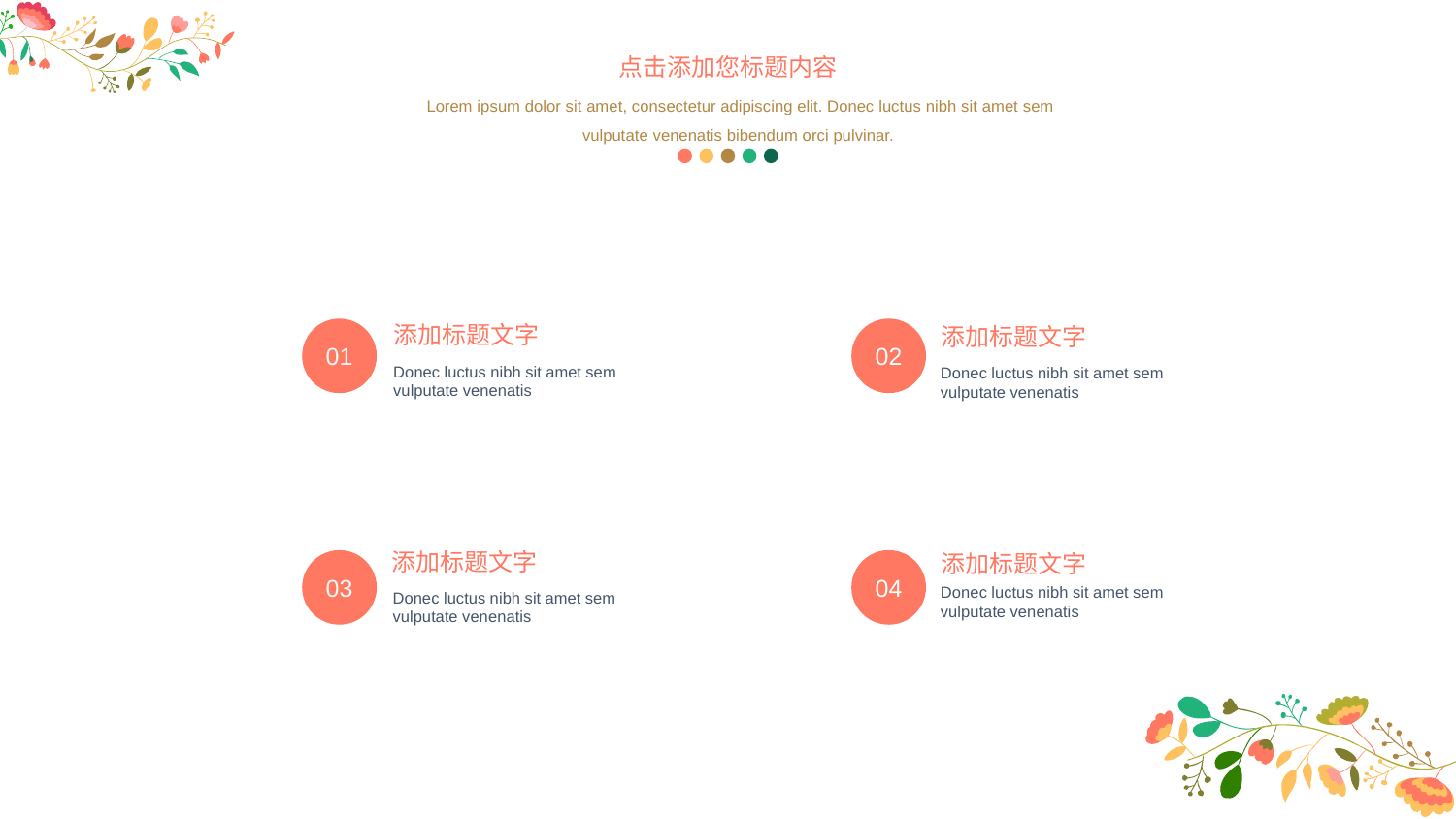

点击添加您标题内容
Lorem ipsum dolor sit amet, consectetur adipiscing elit. Donec luctus nibh sit amet sem vulputate venenatis bibendum orci pulvinar.

添加标题文字
添加标题文字
02
01
Donec luctus nibh sit amet sem vulputate venenatis
Donec luctus nibh sit amet sem vulputate venenatis
添加标题文字
添加标题文字
03
04
Donec luctus nibh sit amet sem vulputate venenatis
Donec luctus nibh sit amet sem vulputate venenatis